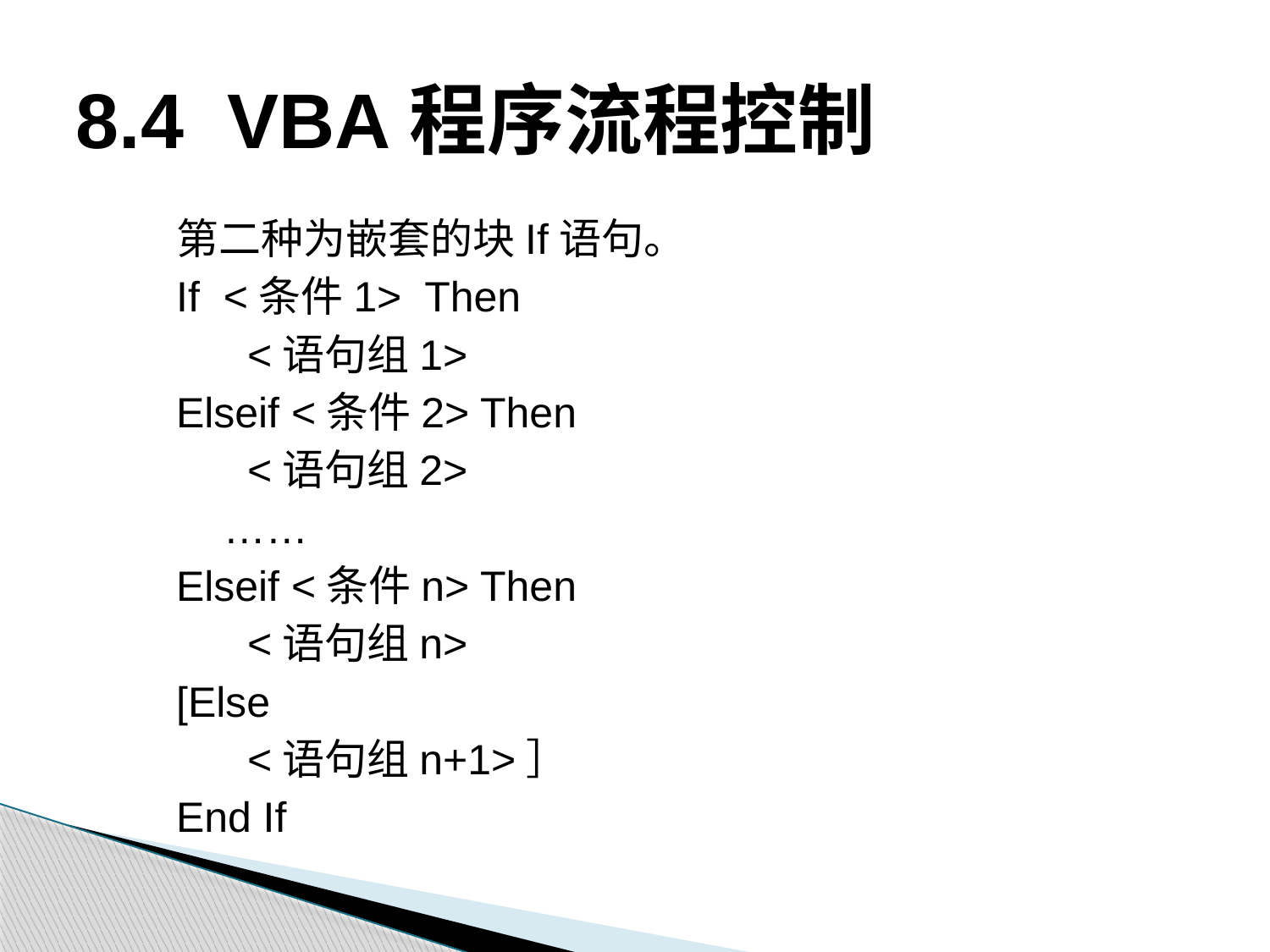

# 8.4  VBA程序流程控制
第二种为嵌套的块If语句。
If  <条件1>  Then
      <语句组1>
Elseif <条件2> Then
      <语句组2>
    ……
Elseif <条件n> Then
      <语句组n>
[Else
      <语句组n+1>］
End If